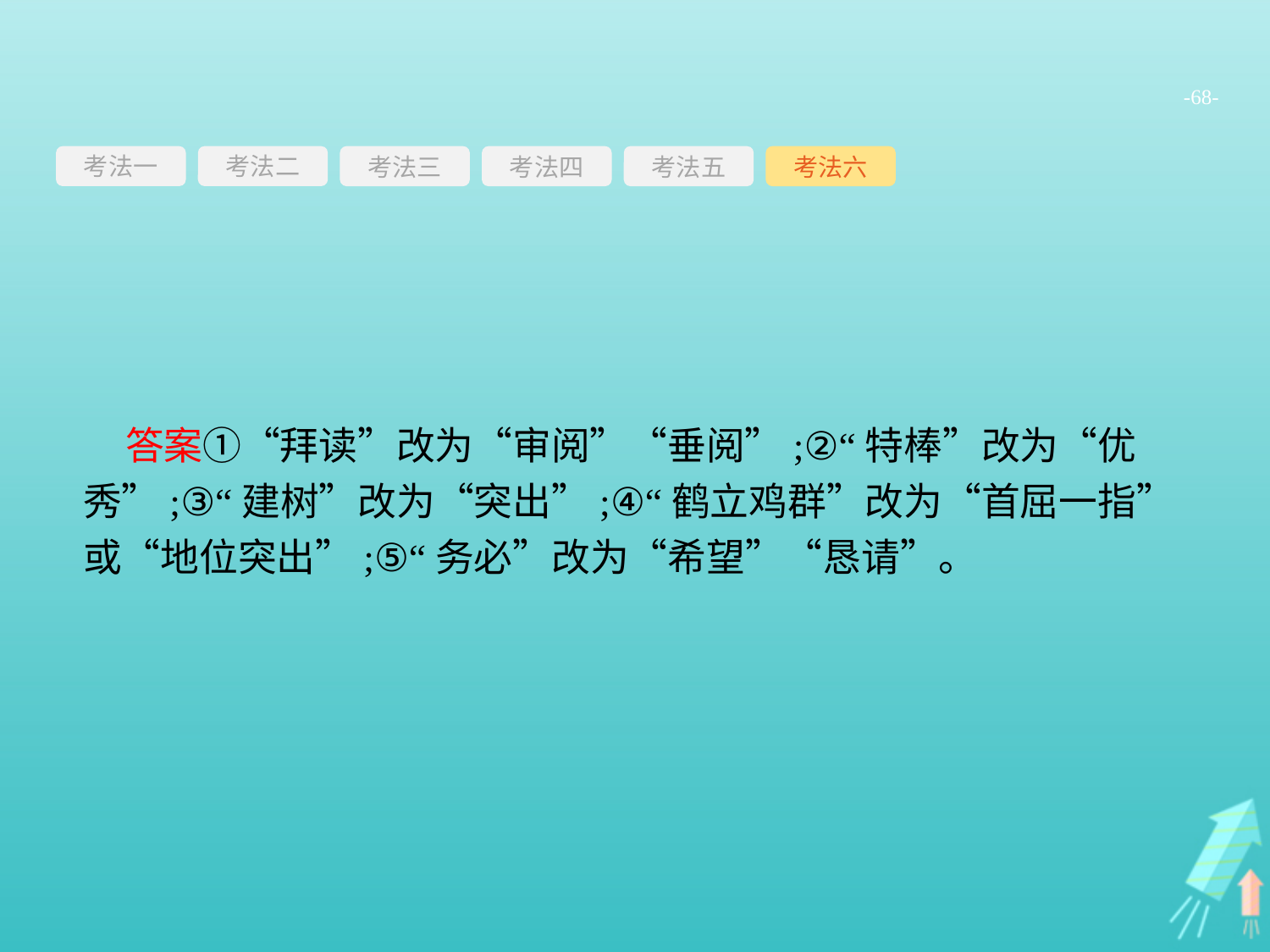

-68-
考法一
考法三
考法四
考法五
考法六
考法二
答案①“拜读”改为“审阅”“垂阅”;②“特棒”改为“优秀”;③“建树”改为“突出”;④“鹤立鸡群”改为“首屈一指”或“地位突出”;⑤“务必”改为“希望”“恳请”。